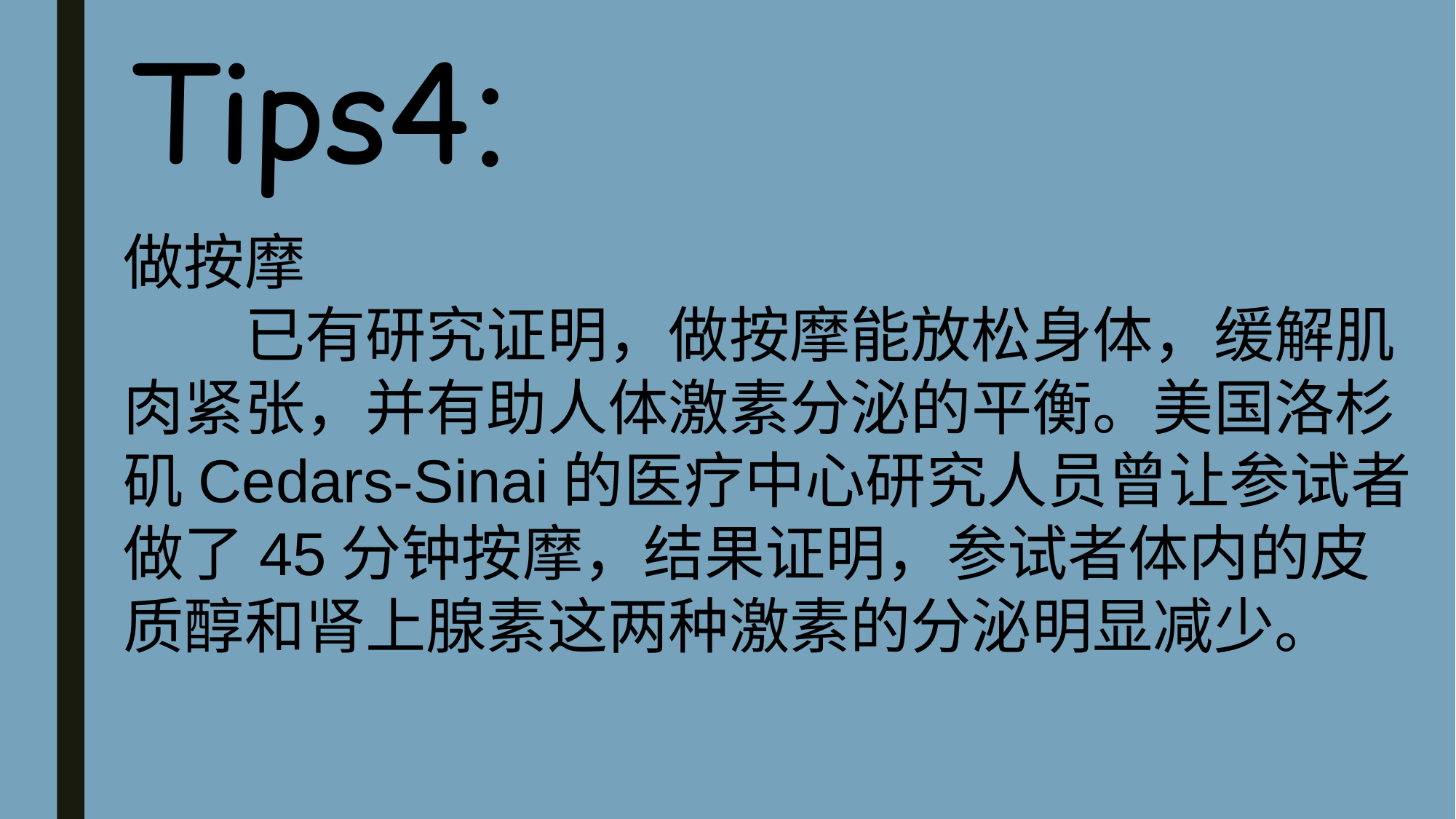

Tips4:
做按摩
　　已有研究证明，做按摩能放松身体，缓解肌肉紧张，并有助人体激素分泌的平衡。美国洛杉矶Cedars-Sinai的医疗中心研究人员曾让参试者做了45分钟按摩，结果证明，参试者体内的皮质醇和肾上腺素这两种激素的分泌明显减少。